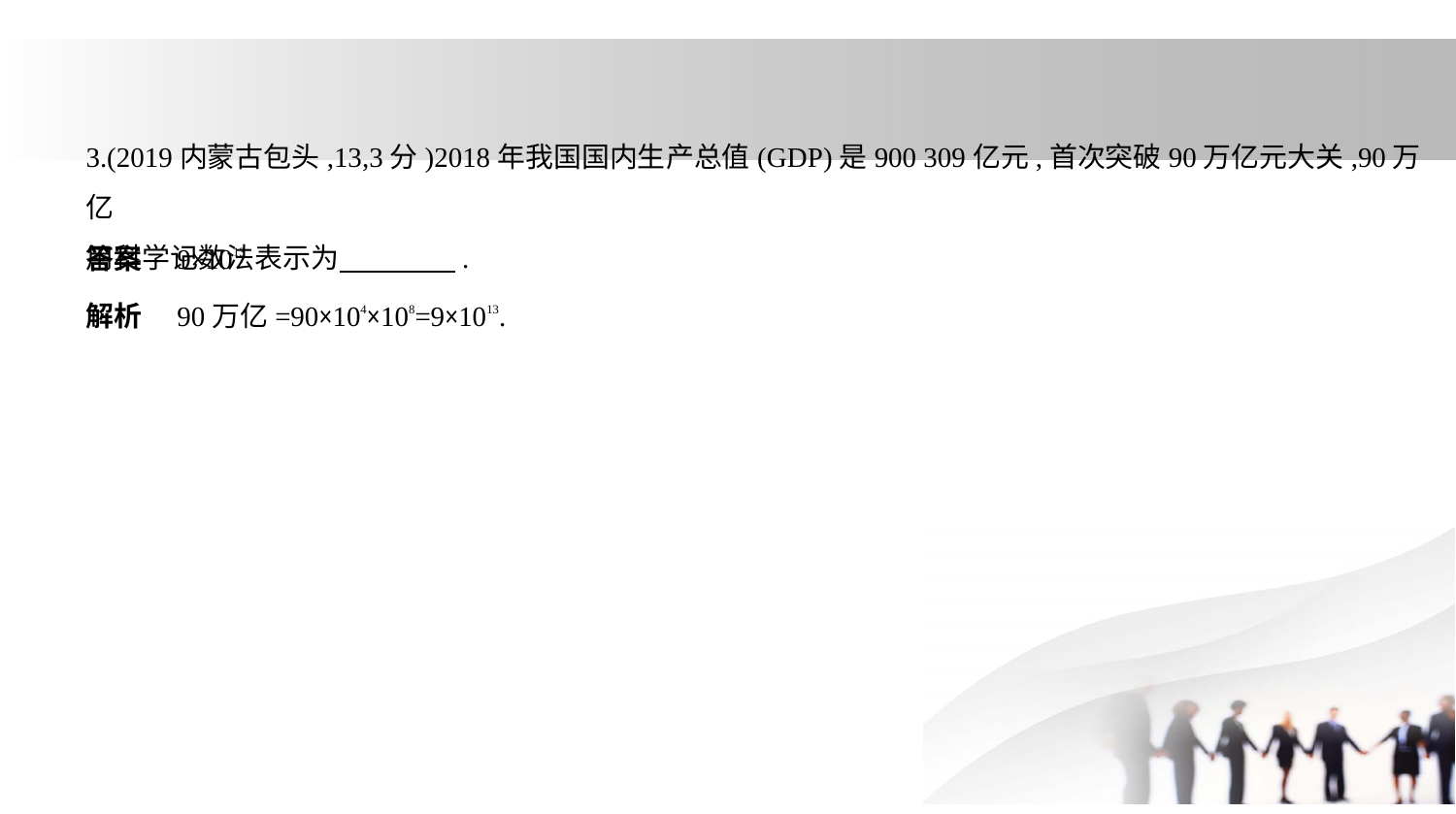

3.(2019内蒙古包头,13,3分)2018年我国国内生产总值(GDP)是900 309亿元,首次突破90万亿元大关,90万亿
用科学记数法表示为　　 　    .
答案　9×1013
解析　90万亿=90×104×108=9×1013.